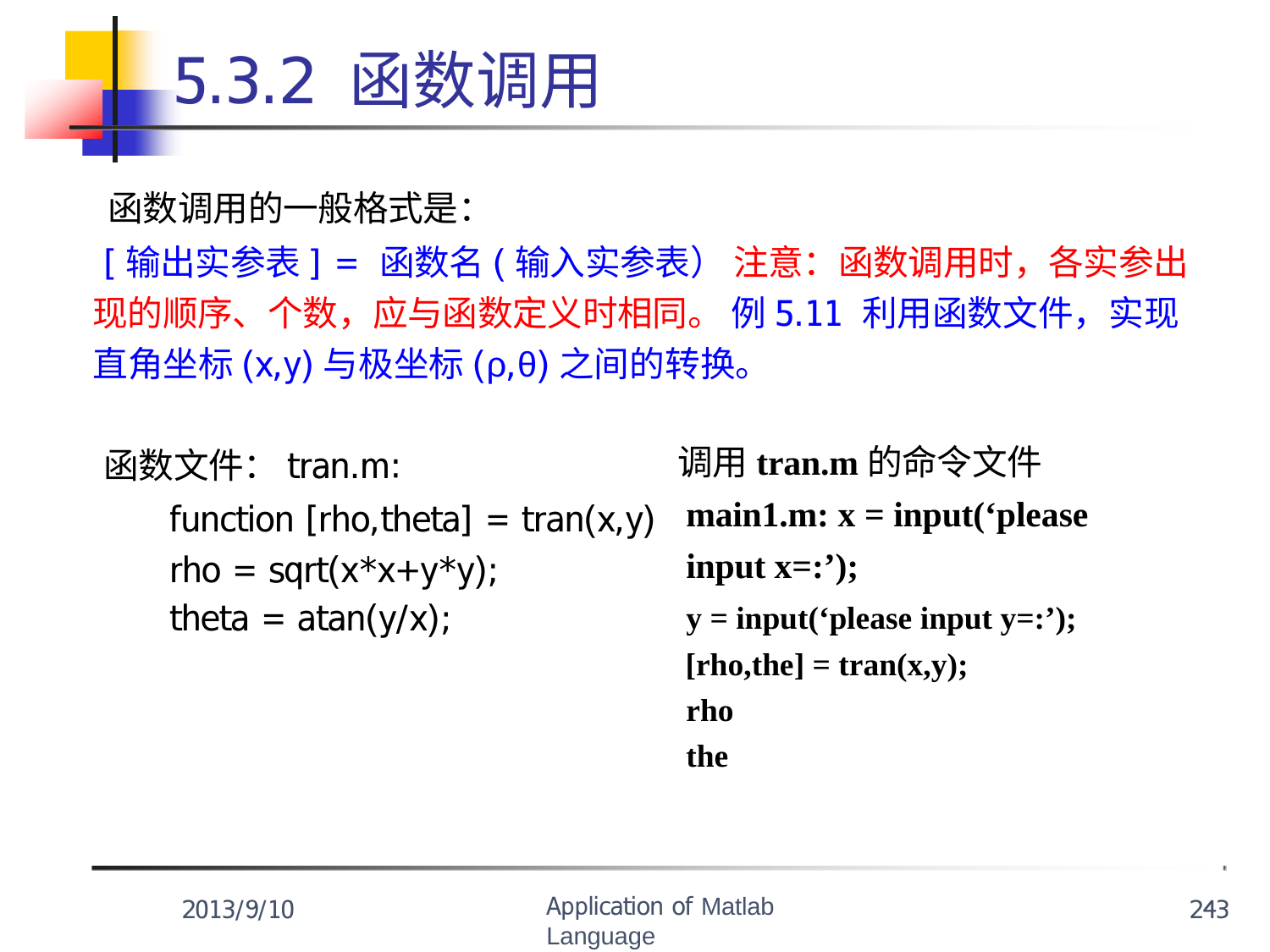

# 5.3.2 函数调用
函数调用的一般格式是：
[输出实参表] = 函数名(输入实参表） 注意：函数调用时，各实参出现的顺序、个数，应与函数定义时相同。 例5.11 利用函数文件，实现直角坐标(x,y)与极坐标(ρ,θ)之间的转换。
调用tran.m的命令文件main1.m: x = input(‘please input x=:’);
y = input(‘please input y=:’); [rho,the] = tran(x,y);
rho
the
函数文件：tran.m:
function [rho,theta] = tran(x,y) rho = sqrt(x*x+y*y);
theta = atan(y/x);
Application of Matlab Language
2013/9/10
243